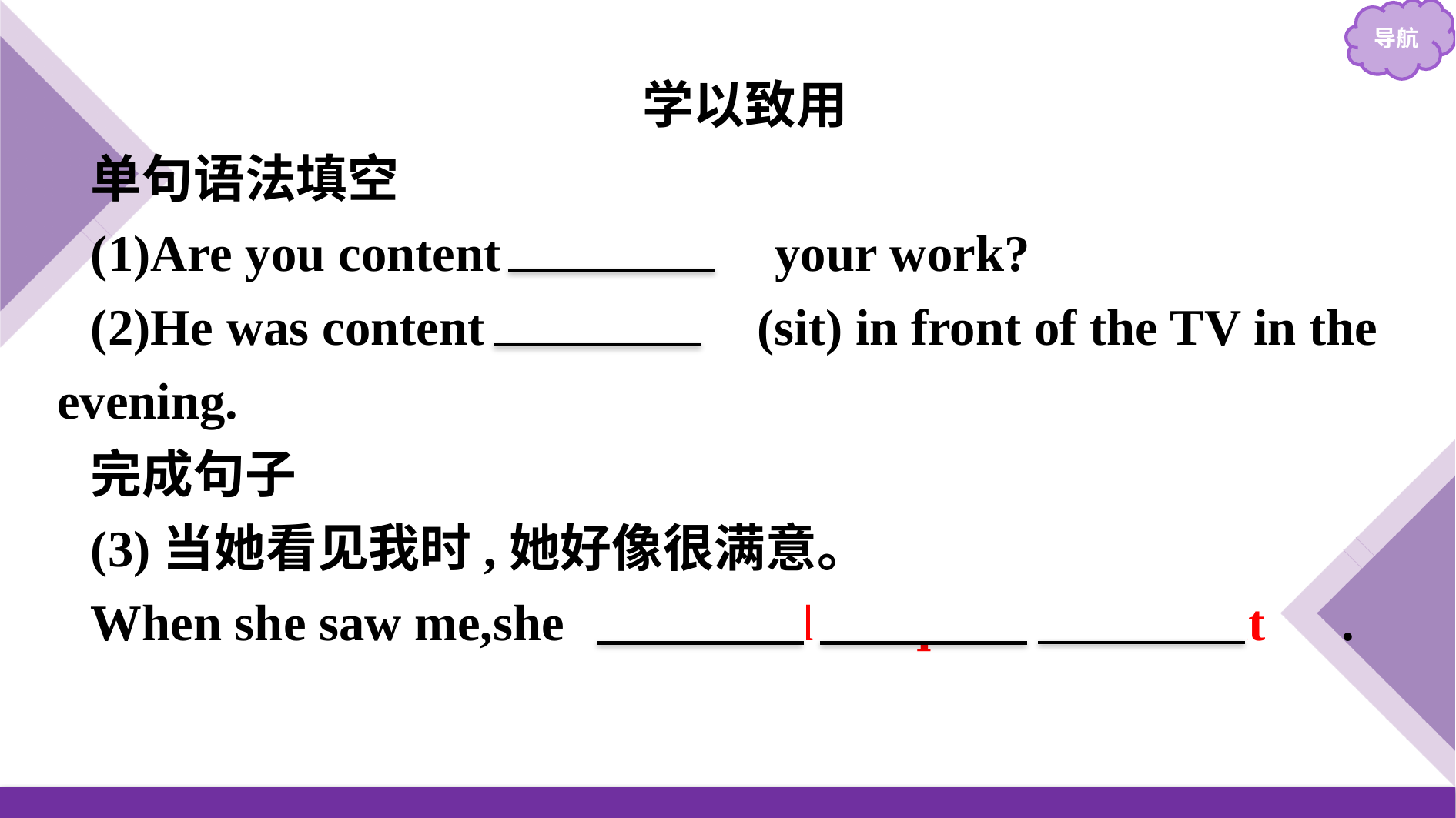

学以致用
单句语法填空
(1)Are you content 　with　 your work?
(2)He was content 　to sit　(sit) in front of the TV in the evening.
完成句子
(3)当她看见我时,她好像很满意。
When she saw me,she 　seemed　 quite　 content　.